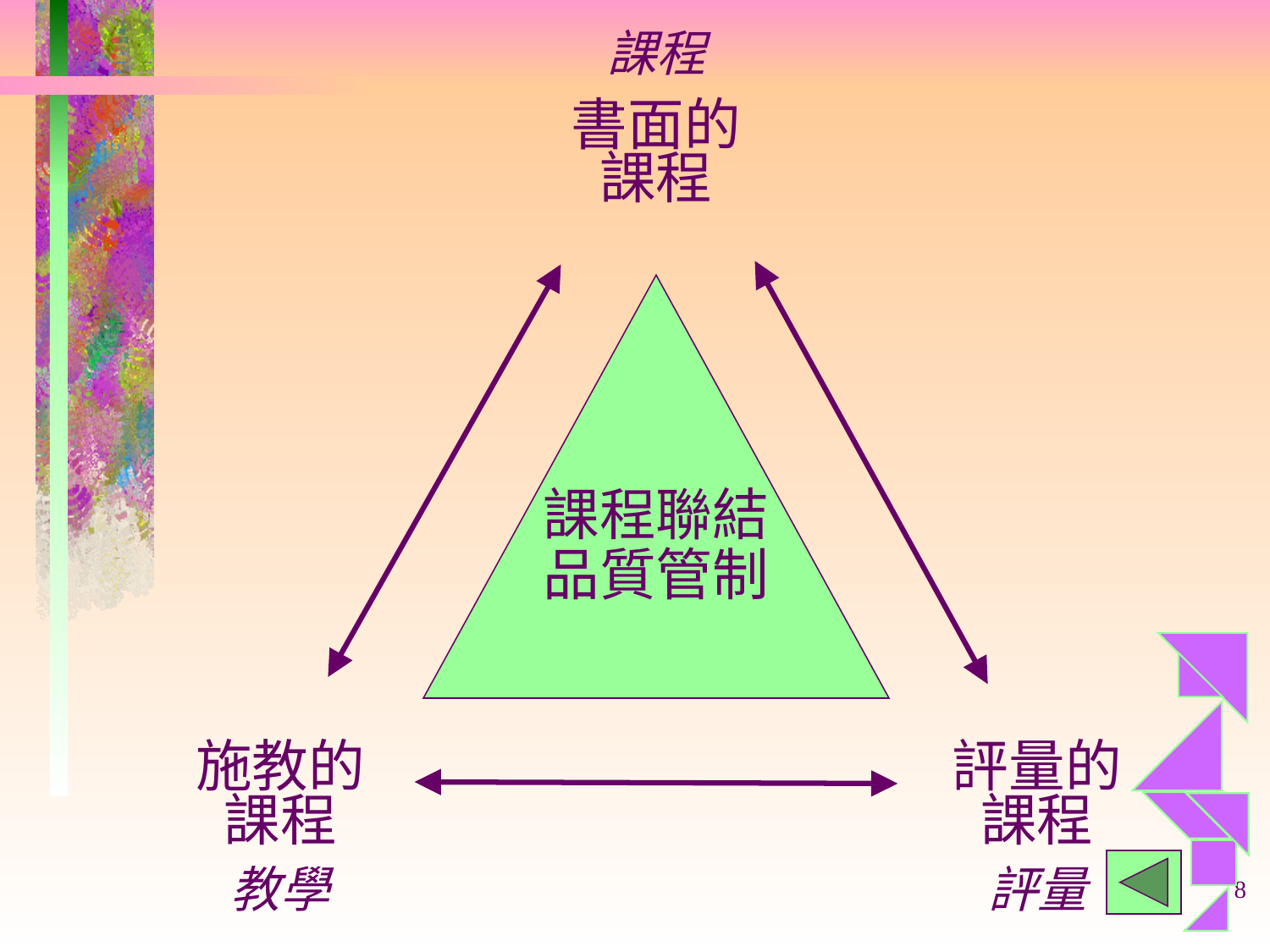

課程
書面的課程

課程聯結
品質管制

施教的課程
評量的課程

教學
評量
8